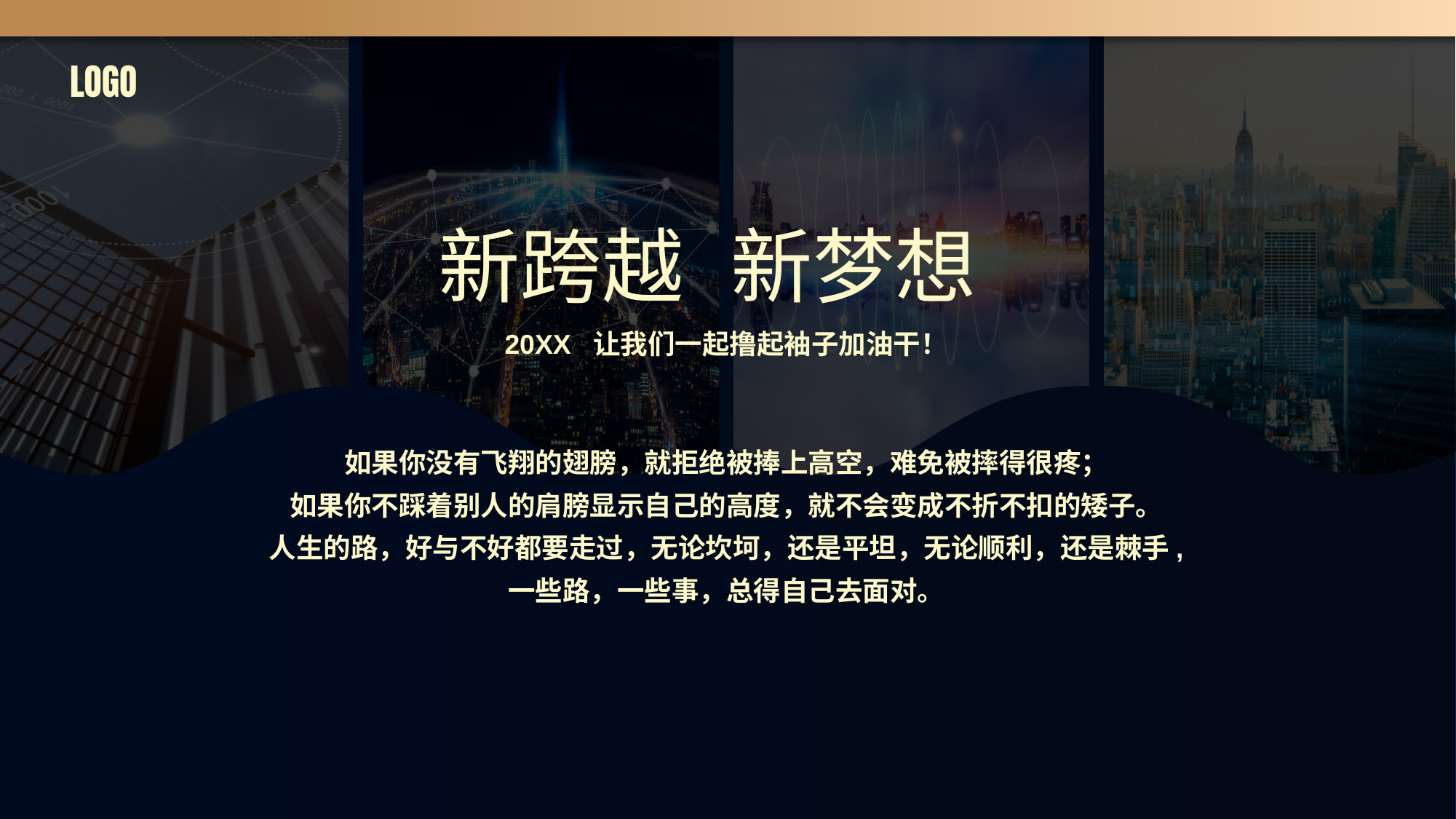

LOGO
新跨越
新梦想
20XX  让我们一起撸起袖子加油干！
如果你没有飞翔的翅膀，就拒绝被捧上高空，难免被摔得很疼；
如果你不踩着别人的肩膀显示自己的高度，就不会变成不折不扣的矮子。
人生的路，好与不好都要走过，无论坎坷，还是平坦，无论顺利，还是棘手,
一些路，一些事，总得自己去面对。